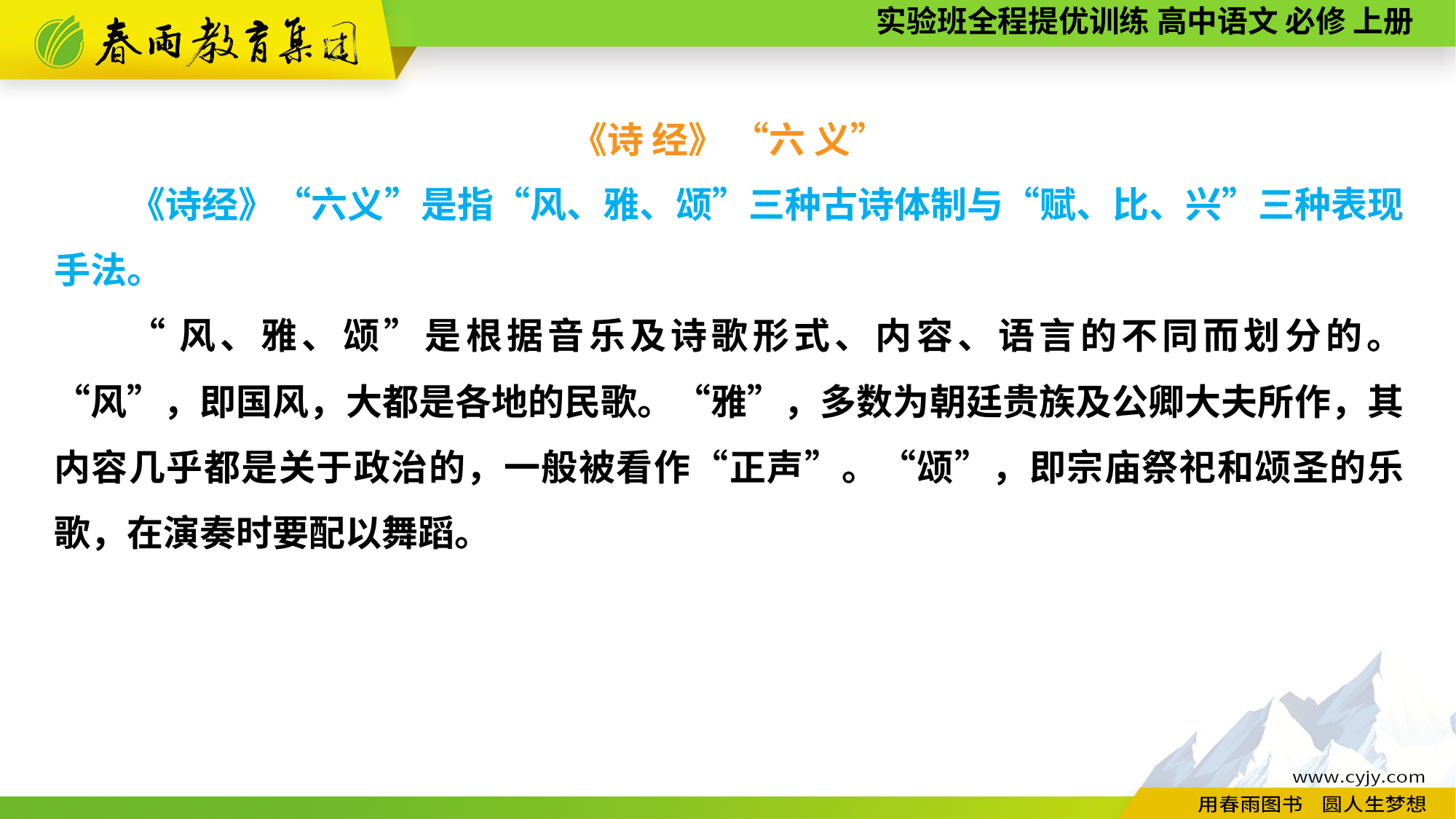

《诗 经》 “六 义”
《诗经》“六义”是指“风、雅、颂”三种古诗体制与“赋、比、兴”三种表现手法。
“风、雅、颂”是根据音乐及诗歌形式、内容、语言的不同而划分的。“风”，即国风，大都是各地的民歌。“雅”，多数为朝廷贵族及公卿大夫所作，其内容几乎都是关于政治的，一般被看作“正声”。“颂”，即宗庙祭祀和颂圣的乐歌，在演奏时要配以舞蹈。